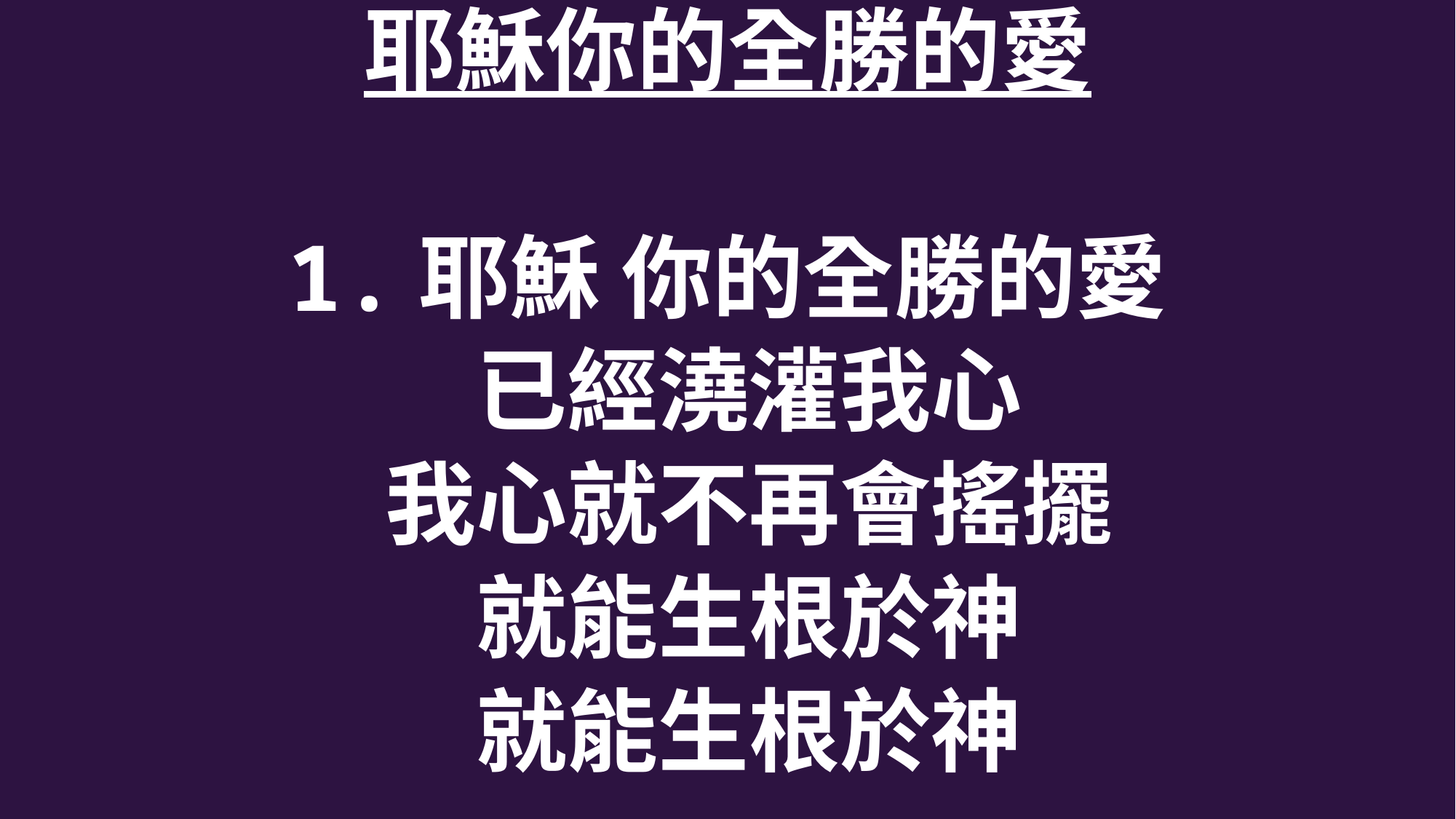

耶穌你的全勝的愛

1.耶穌 你的全勝的愛
 已經澆灌我心
 我心就不再會搖擺
 就能生根於神
 就能生根於神